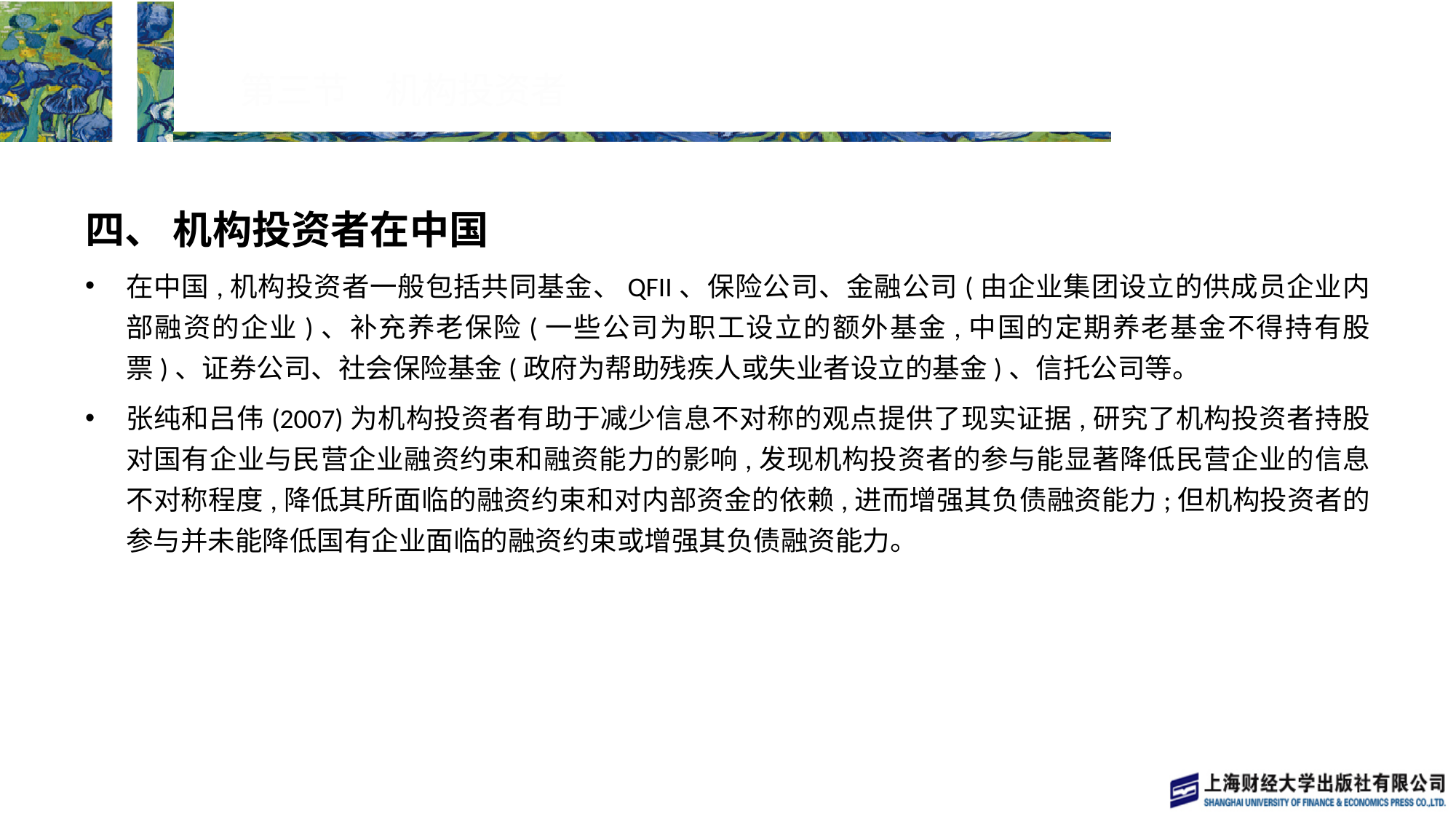

# 第三节　机构投资者
四、 机构投资者在中国
在中国,机构投资者一般包括共同基金、QFII、保险公司、金融公司(由企业集团设立的供成员企业内部融资的企业)、补充养老保险(一些公司为职工设立的额外基金,中国的定期养老基金不得持有股票)、证券公司、社会保险基金(政府为帮助残疾人或失业者设立的基金)、信托公司等。
张纯和吕伟(2007)为机构投资者有助于减少信息不对称的观点提供了现实证据,研究了机构投资者持股对国有企业与民营企业融资约束和融资能力的影响,发现机构投资者的参与能显著降低民营企业的信息不对称程度,降低其所面临的融资约束和对内部资金的依赖,进而增强其负债融资能力;但机构投资者的参与并未能降低国有企业面临的融资约束或增强其负债融资能力。